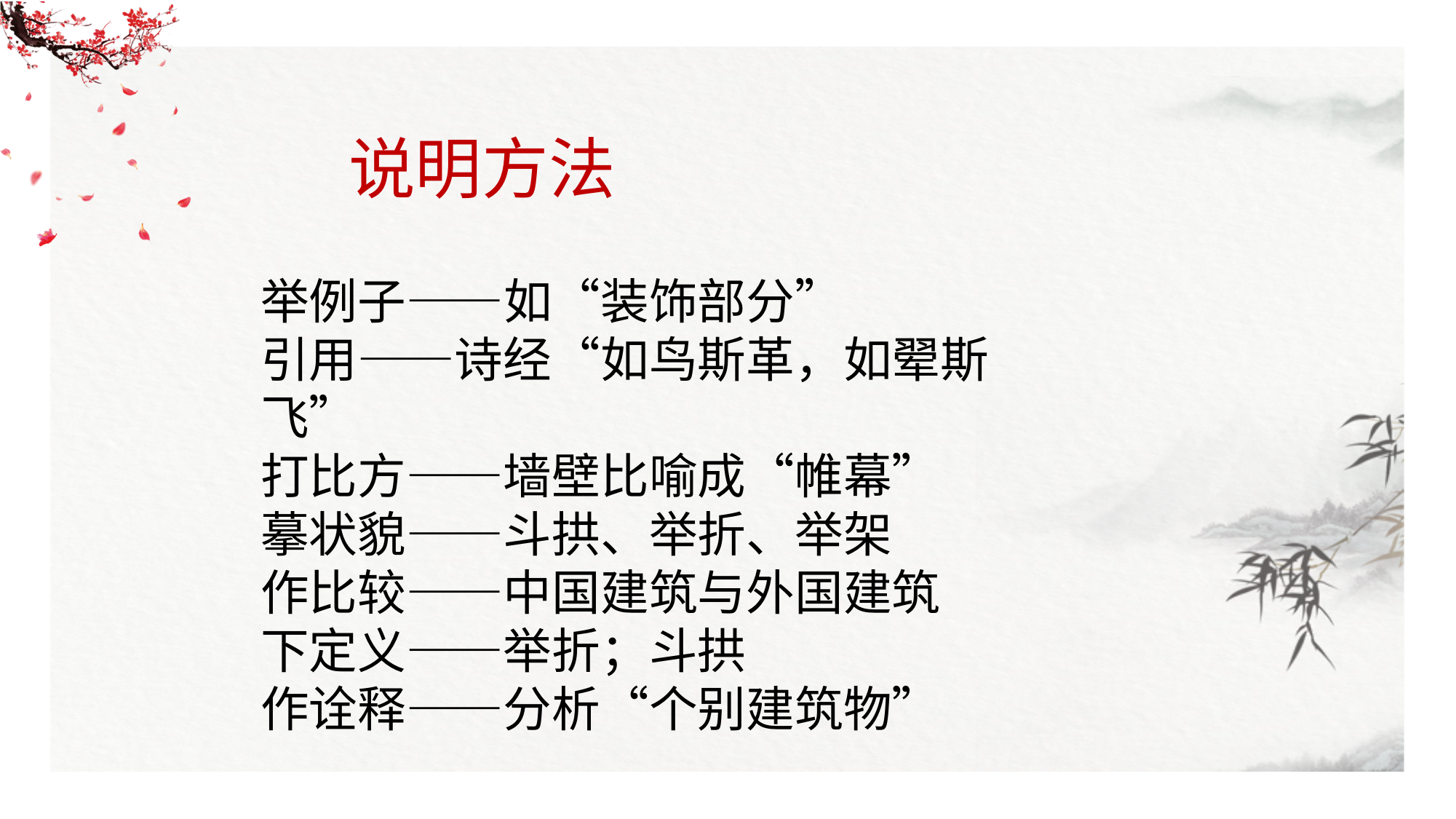

说明方法
举例子——如“装饰部分”
引用——诗经“如鸟斯革，如翚斯飞”
打比方——墙壁比喻成“帷幕”
摹状貌——斗拱、举折、举架
作比较——中国建筑与外国建筑
下定义——举折；斗拱
作诠释——分析“个别建筑物”